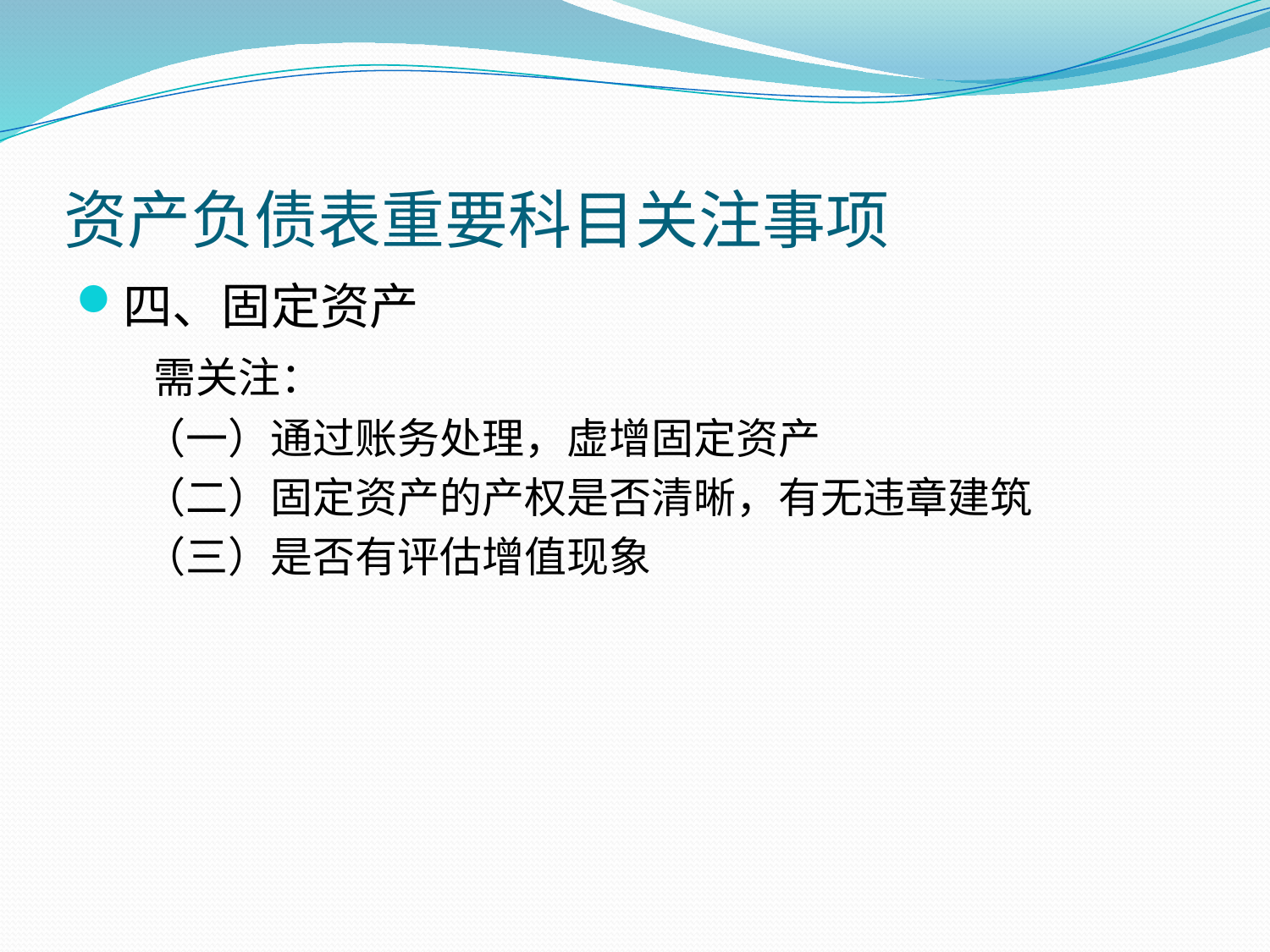

# 资产负债表重要科目关注事项
四、固定资产
      需关注：
      （一）通过账务处理，虚增固定资产
      （二）固定资产的产权是否清晰，有无违章建筑
      （三）是否有评估增值现象